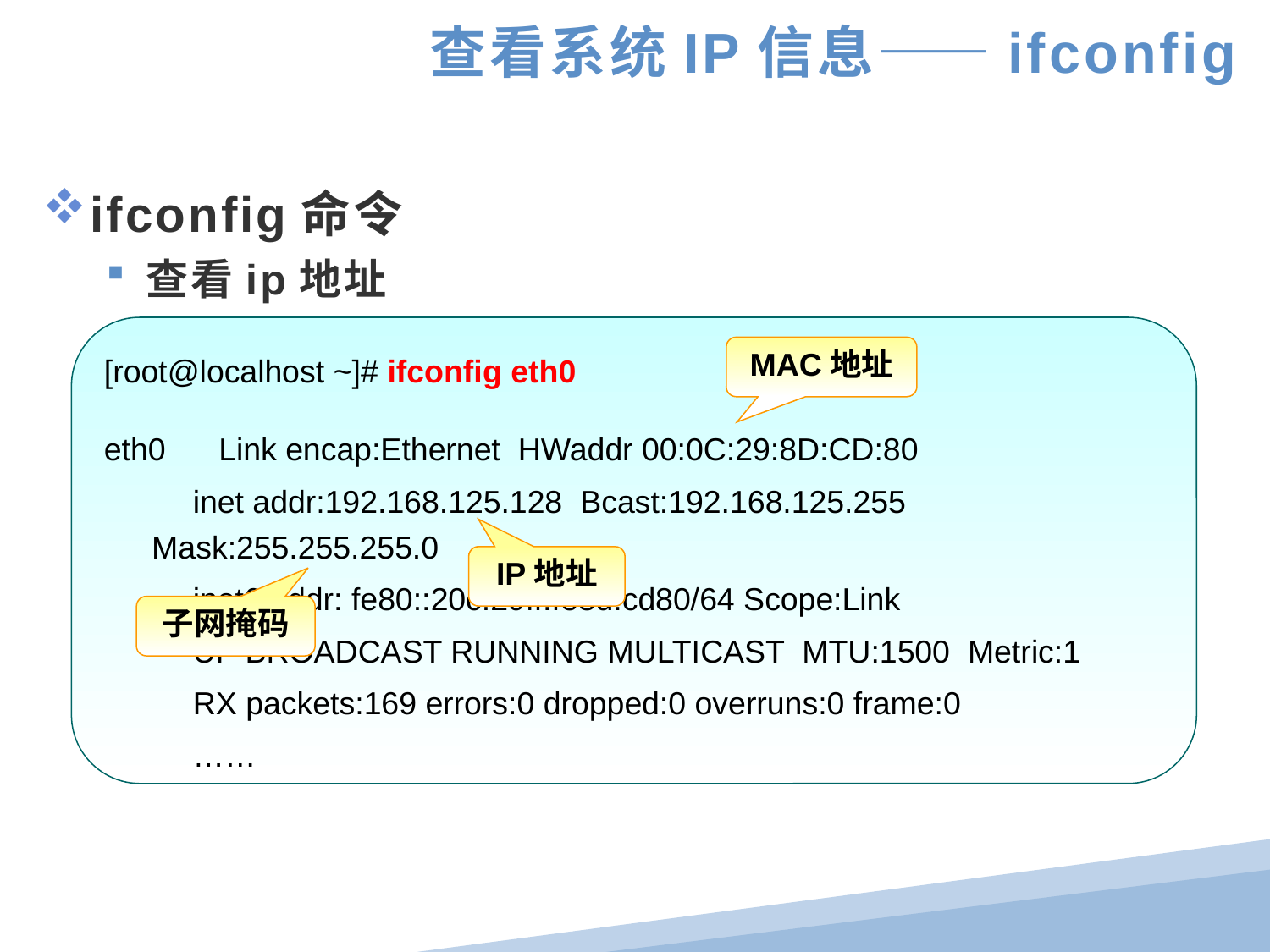

查看系统IP信息——ifconfig
ifconfig命令
查看ip地址
[root@localhost ~]# ifconfig eth0

eth0      Link encap:Ethernet  HWaddr 00:0C:29:8D:CD:80
          inet addr:192.168.125.128  Bcast:192.168.125.255  Mask:255.255.255.0
          inet6 addr: fe80::20c:29ff:fe8d:cd80/64 Scope:Link
          UP BROADCAST RUNNING MULTICAST  MTU:1500  Metric:1
          RX packets:169 errors:0 dropped:0 overruns:0 frame:0
          ……

MAC地址
IP地址
子网掩码